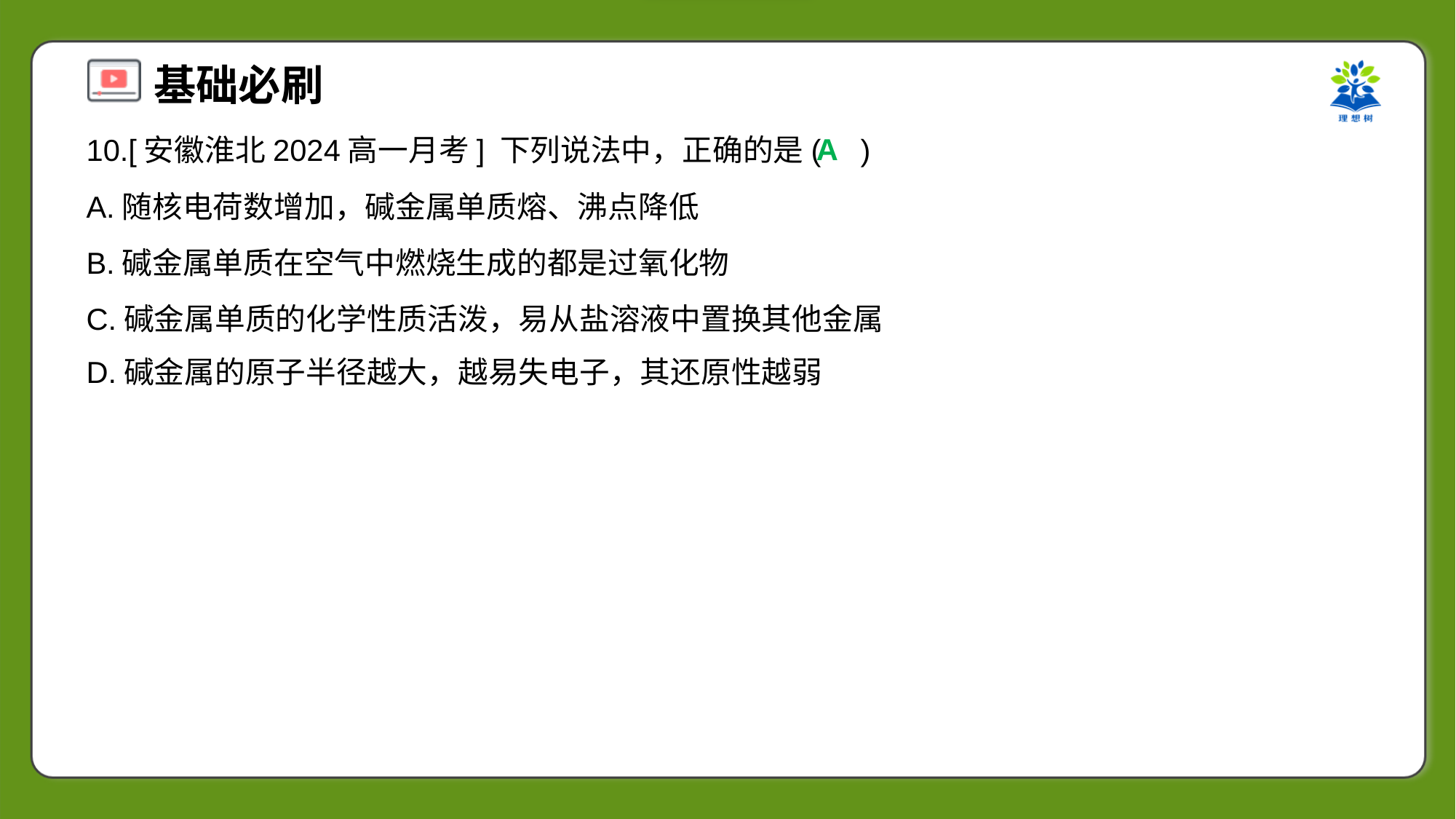

A
10.[安徽淮北2024高一月考] 下列说法中，正确的是(     )
A.随核电荷数增加，碱金属单质熔、沸点降低
B.碱金属单质在空气中燃烧生成的都是过氧化物
C.碱金属单质的化学性质活泼，易从盐溶液中置换其他金属
D.碱金属的原子半径越大，越易失电子，其还原性越弱